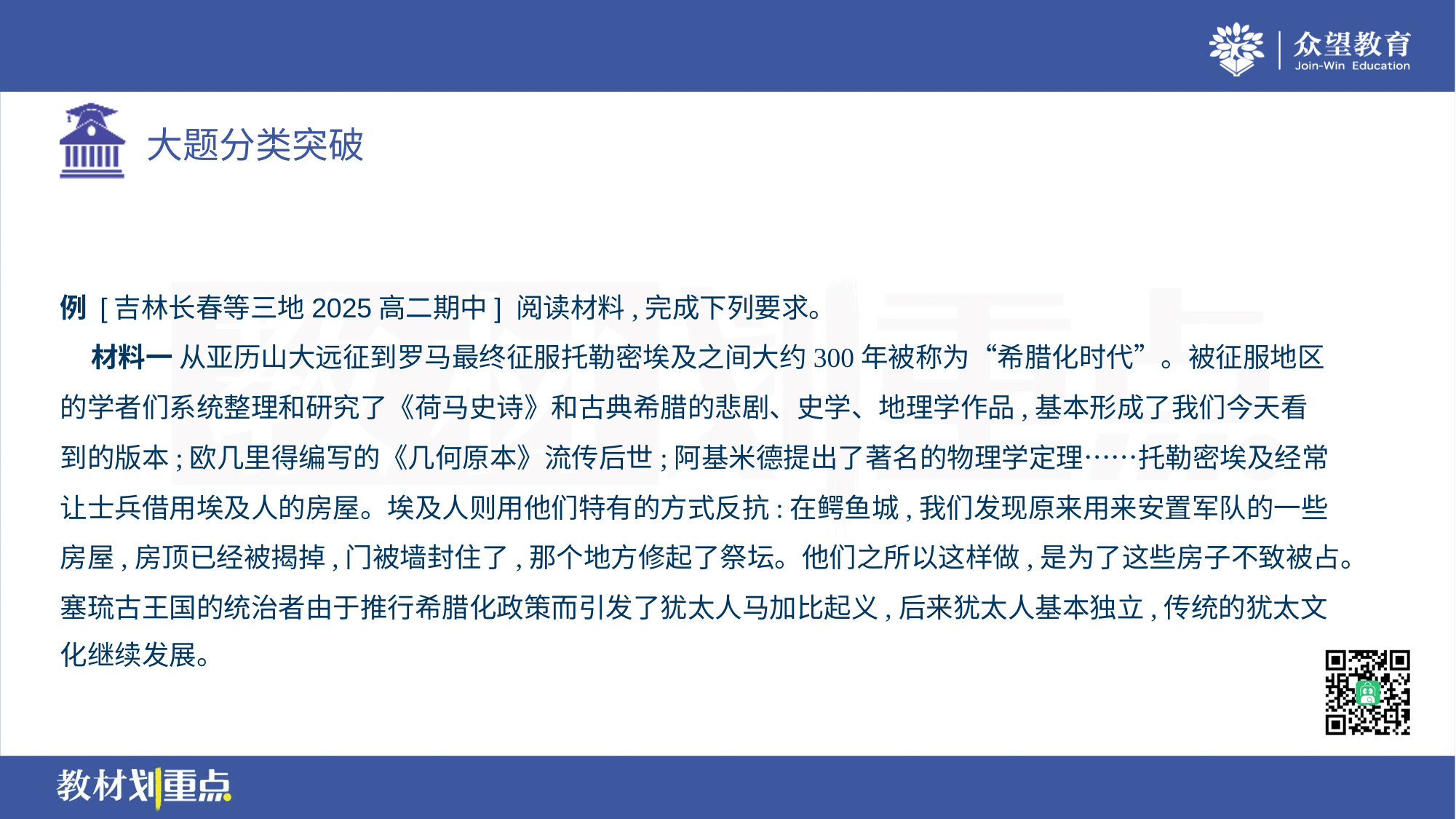

例 [吉林长春等三地2025高二期中] 阅读材料,完成下列要求。
    材料一 从亚历山大远征到罗马最终征服托勒密埃及之间大约300年被称为“希腊化时代”。被征服地区
的学者们系统整理和研究了《荷马史诗》和古典希腊的悲剧、史学、地理学作品,基本形成了我们今天看
到的版本;欧几里得编写的《几何原本》流传后世;阿基米德提出了著名的物理学定理……托勒密埃及经常
让士兵借用埃及人的房屋。埃及人则用他们特有的方式反抗:在鳄鱼城,我们发现原来用来安置军队的一些
房屋,房顶已经被揭掉,门被墙封住了,那个地方修起了祭坛。他们之所以这样做,是为了这些房子不致被占。
塞琉古王国的统治者由于推行希腊化政策而引发了犹太人马加比起义,后来犹太人基本独立,传统的犹太文
化继续发展。